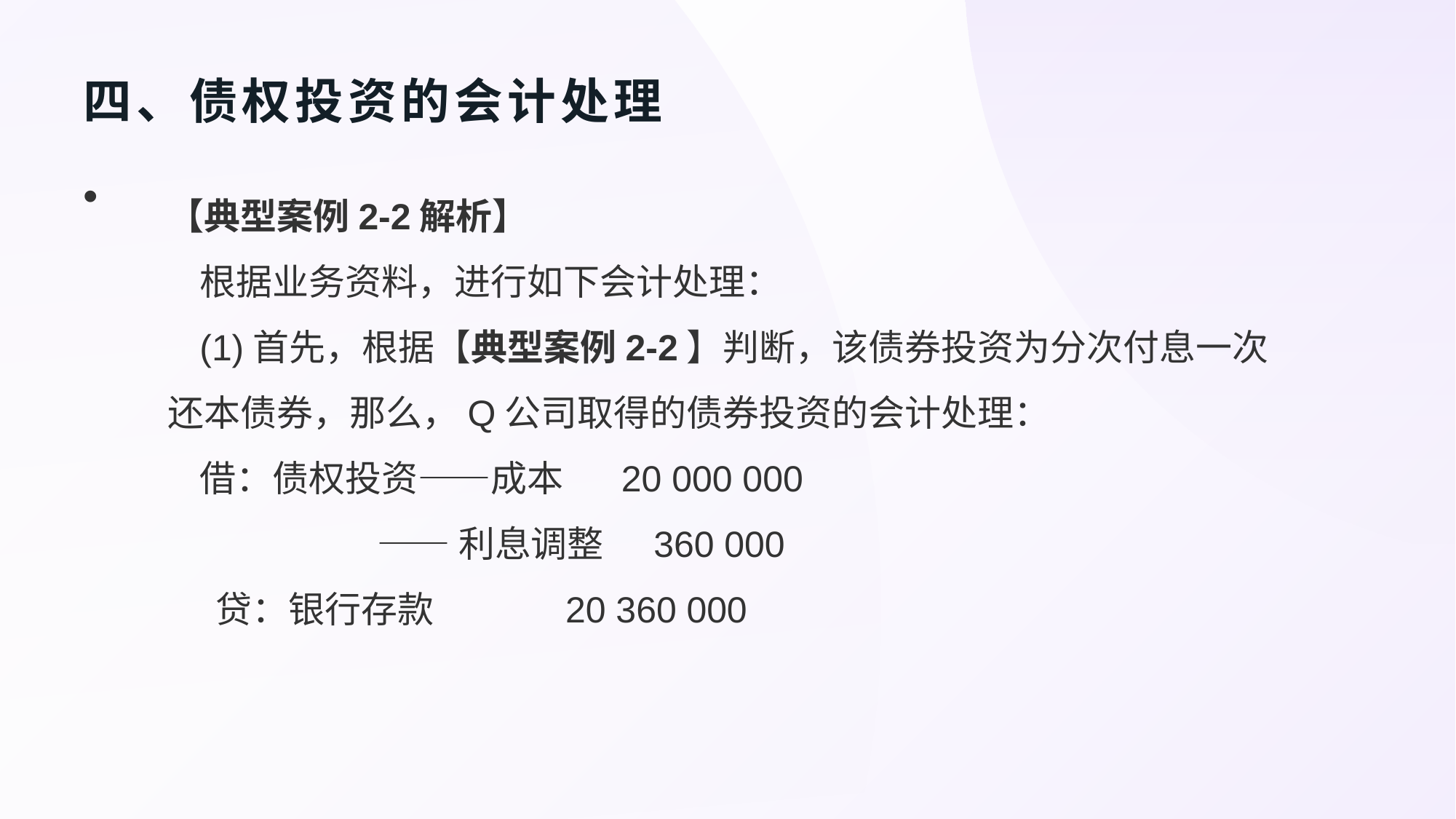

# 四、债权投资的会计处理

【典型案例2-2解析】
根据业务资料，进行如下会计处理：
(1)首先，根据【典型案例2-2】判断，该债券投资为分次付息一次还本债券，那么，Q公司取得的债券投资的会计处理：
借：债权投资——成本      20 000 000
          ——利息调整     360 000
贷：银行存款               20 360 000